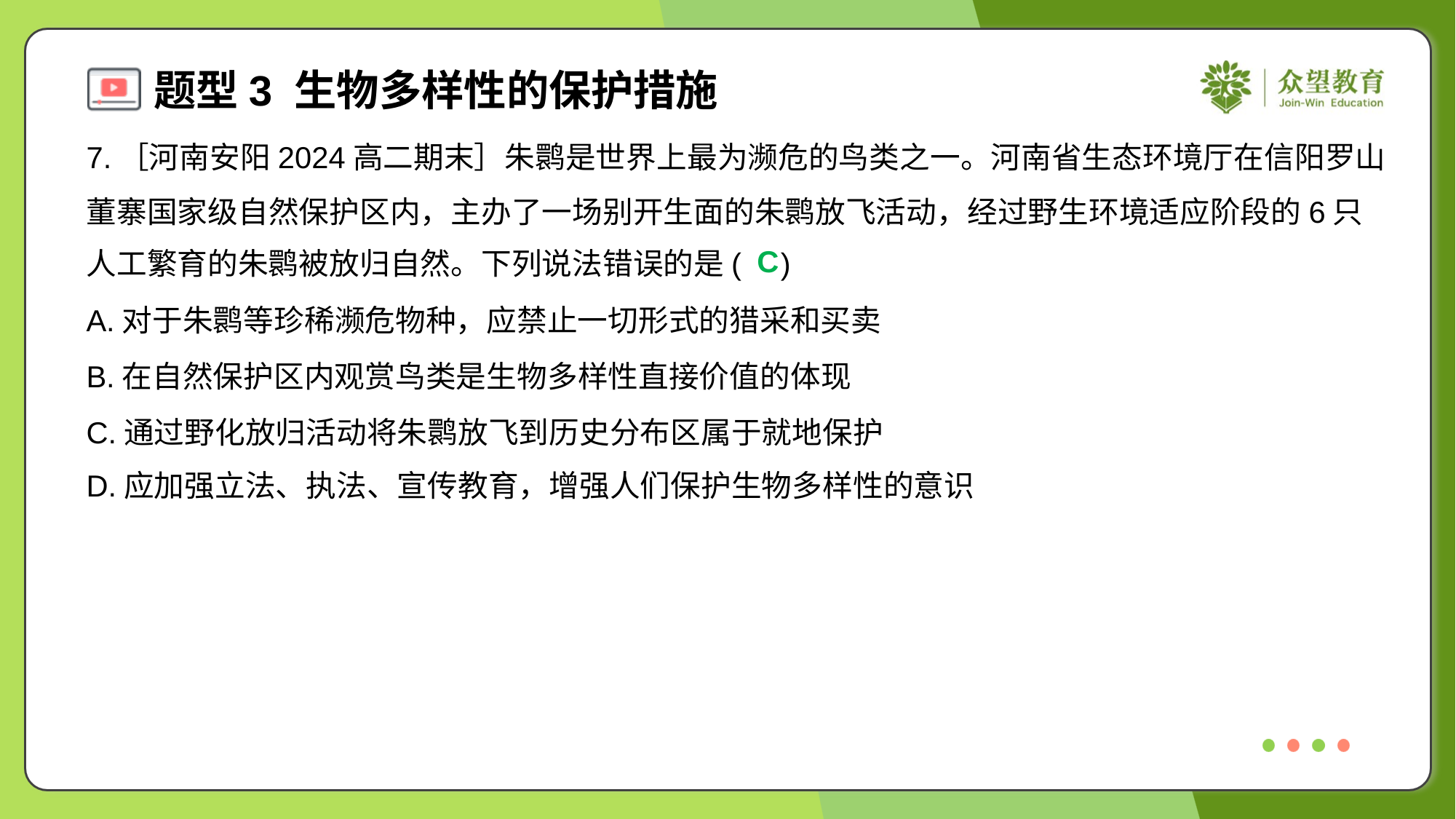

7.［河南安阳2024高二期末］朱鹮是世界上最为濒危的鸟类之一。河南省生态环境厅在信阳罗山
董寨国家级自然保护区内，主办了一场别开生面的朱鹮放飞活动，经过野生环境适应阶段的6只
人工繁育的朱鹮被放归自然。下列说法错误的是(     )
C
A.对于朱鹮等珍稀濒危物种，应禁止一切形式的猎采和买卖
B.在自然保护区内观赏鸟类是生物多样性直接价值的体现
C.通过野化放归活动将朱鹮放飞到历史分布区属于就地保护
D.应加强立法、执法、宣传教育，增强人们保护生物多样性的意识